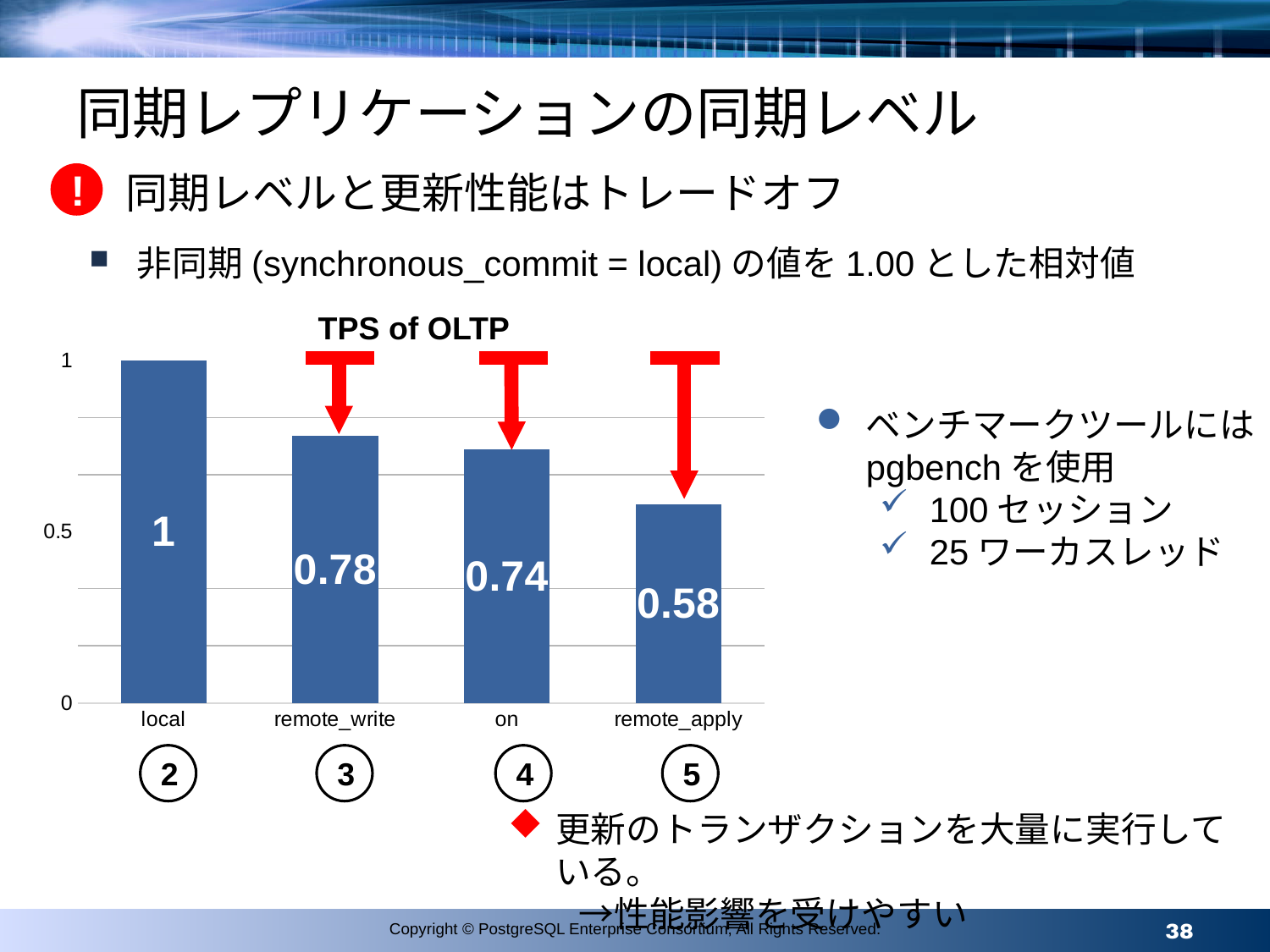

# 同期レプリケーションの同期レベル
同期レベルと更新性能はトレードオフ
!
非同期(synchronous_commit = local)の値を1.00とした相対値
TPS of OLTP

### Chart

| Category | 系列 1 |
|---|---|
| local | 1.0 |
| remote_write | 0.78 |
| on | 0.74 |
| remote_apply | 0.58 |
ベンチマークツールにはpgbenchを使用
100セッション
25ワーカスレッド
1.00
0.78
0.74
0.58
2
3
4
5
更新のトランザクションを大量に実行している。
　　→性能影響を受けやすい
38